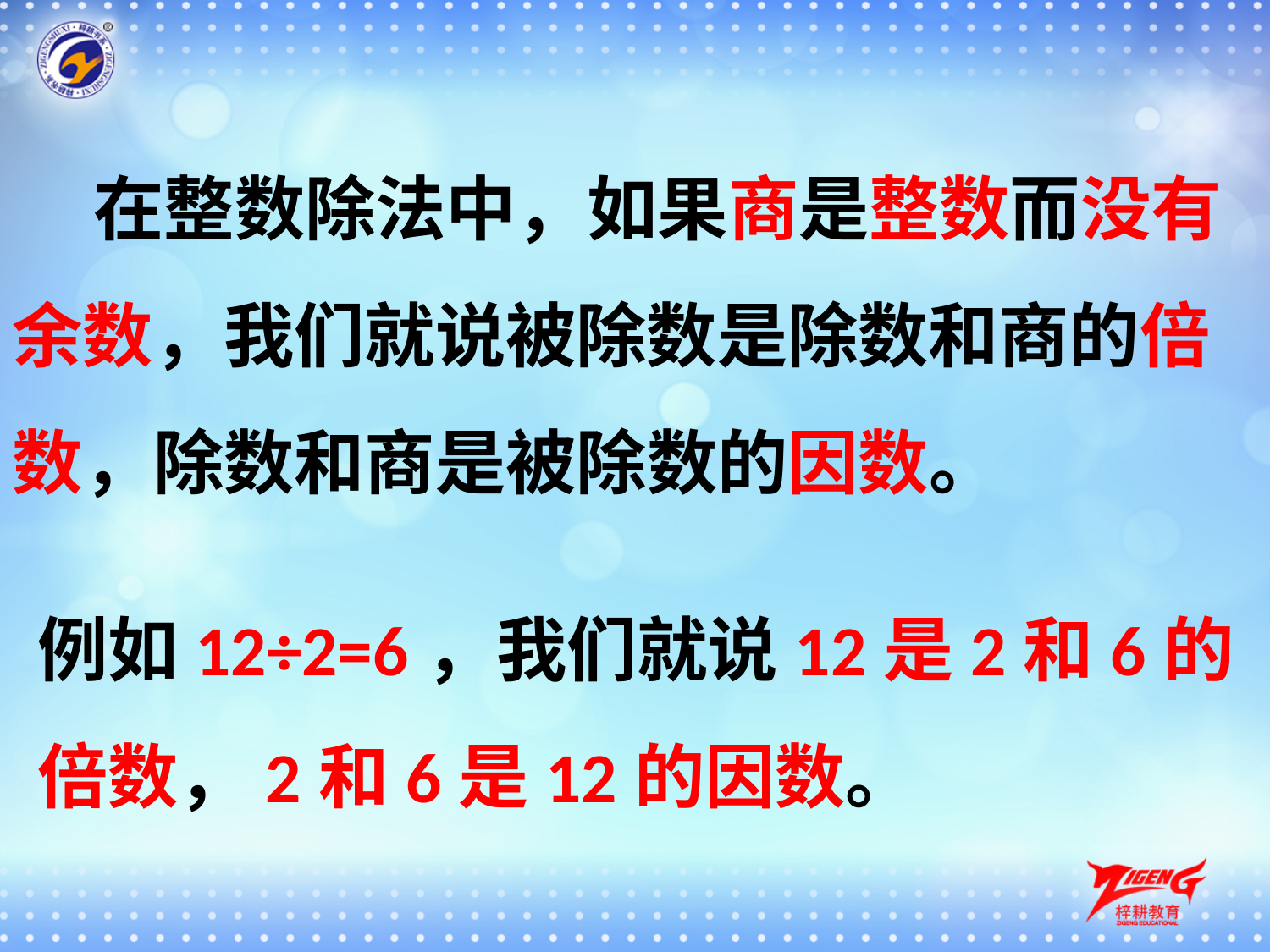

在整数除法中，如果商是整数而没有余数，我们就说被除数是除数和商的倍数，除数和商是被除数的因数。
例如12÷2=6，我们就说12是2和6的倍数，2和6是12的因数。